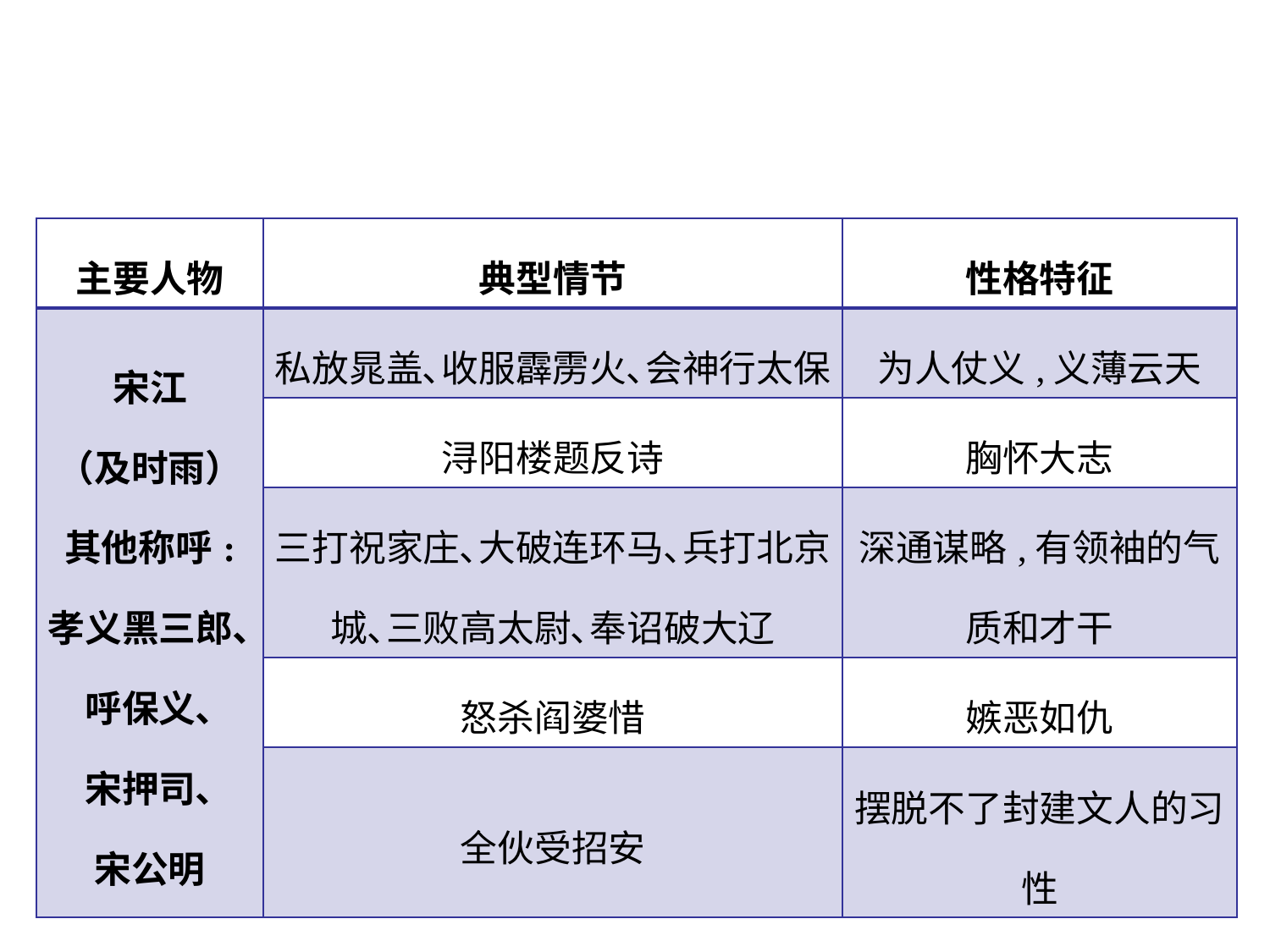

| 主要人物 | 典型情节 | 性格特征 |
| --- | --- | --- |
| 宋江 （及时雨） 其他称呼: 孝义黑三郎､ 呼保义､ 宋押司､ 宋公明 | 私放晁盖､收服霹雳火､会神行太保 | 为人仗义,义薄云天 |
|  | 浔阳楼题反诗 | 胸怀大志 |
|  | 三打祝家庄､大破连环马､兵打北京城､三败高太尉､奉诏破大辽 | 深通谋略,有领袖的气质和才干 |
|  | 怒杀阎婆惜 | 嫉恶如仇 |
|  | 全伙受招安 | 摆脱不了封建文人的习性 |